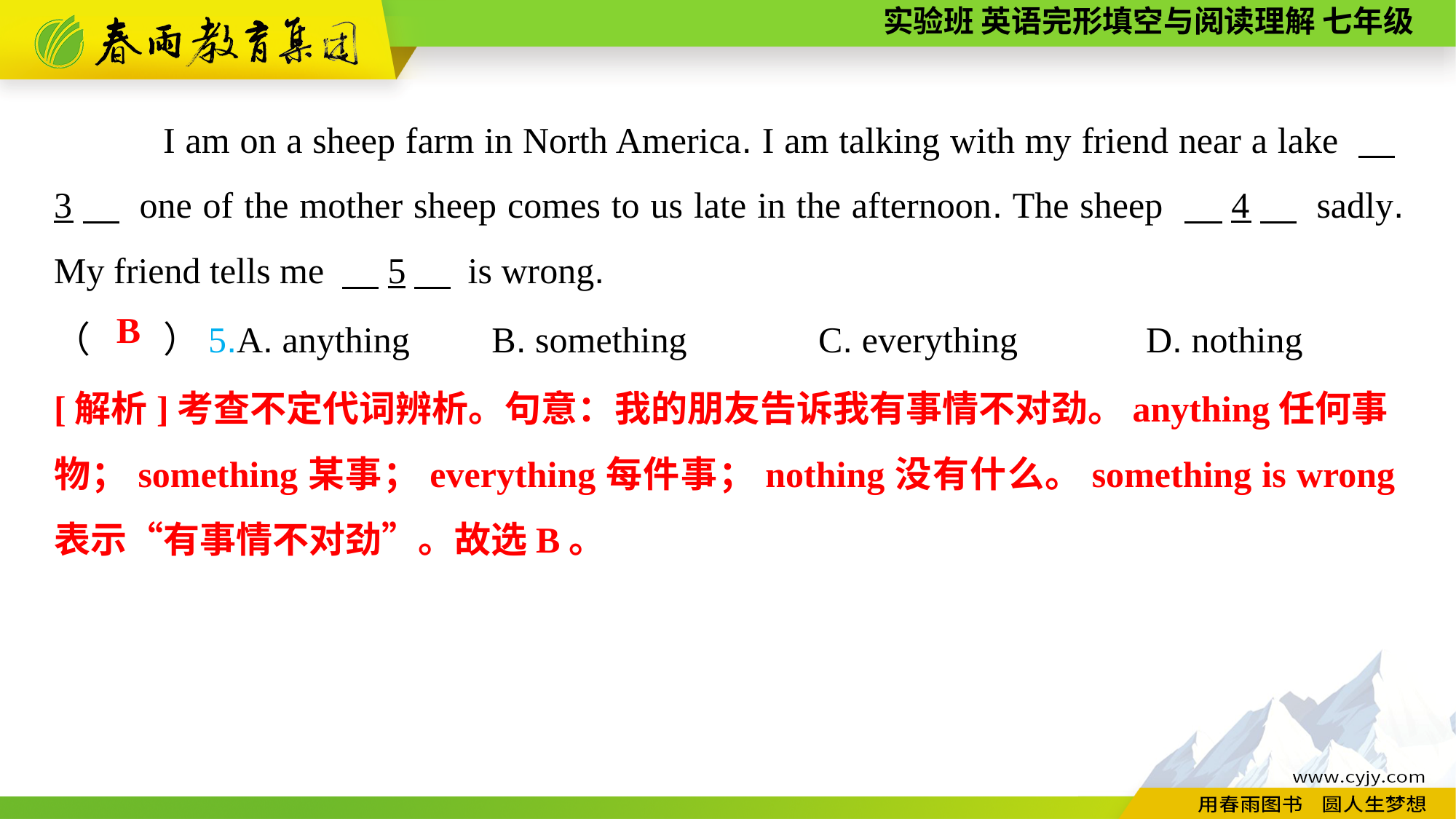

I am on a sheep farm in North America. I am talking with my friend near a lake 　3　 one of the mother sheep comes to us late in the afternoon. The sheep 　4　 sadly. My friend tells me 　5　 is wrong.
（　　）5.A. anything         B. something      	C. everything		D. nothing
B
[解析]考查不定代词辨析。句意：我的朋友告诉我有事情不对劲。anything任何事
物；something某事；everything每件事；nothing没有什么。something is wrong表示“有事情不对劲”。故选B。